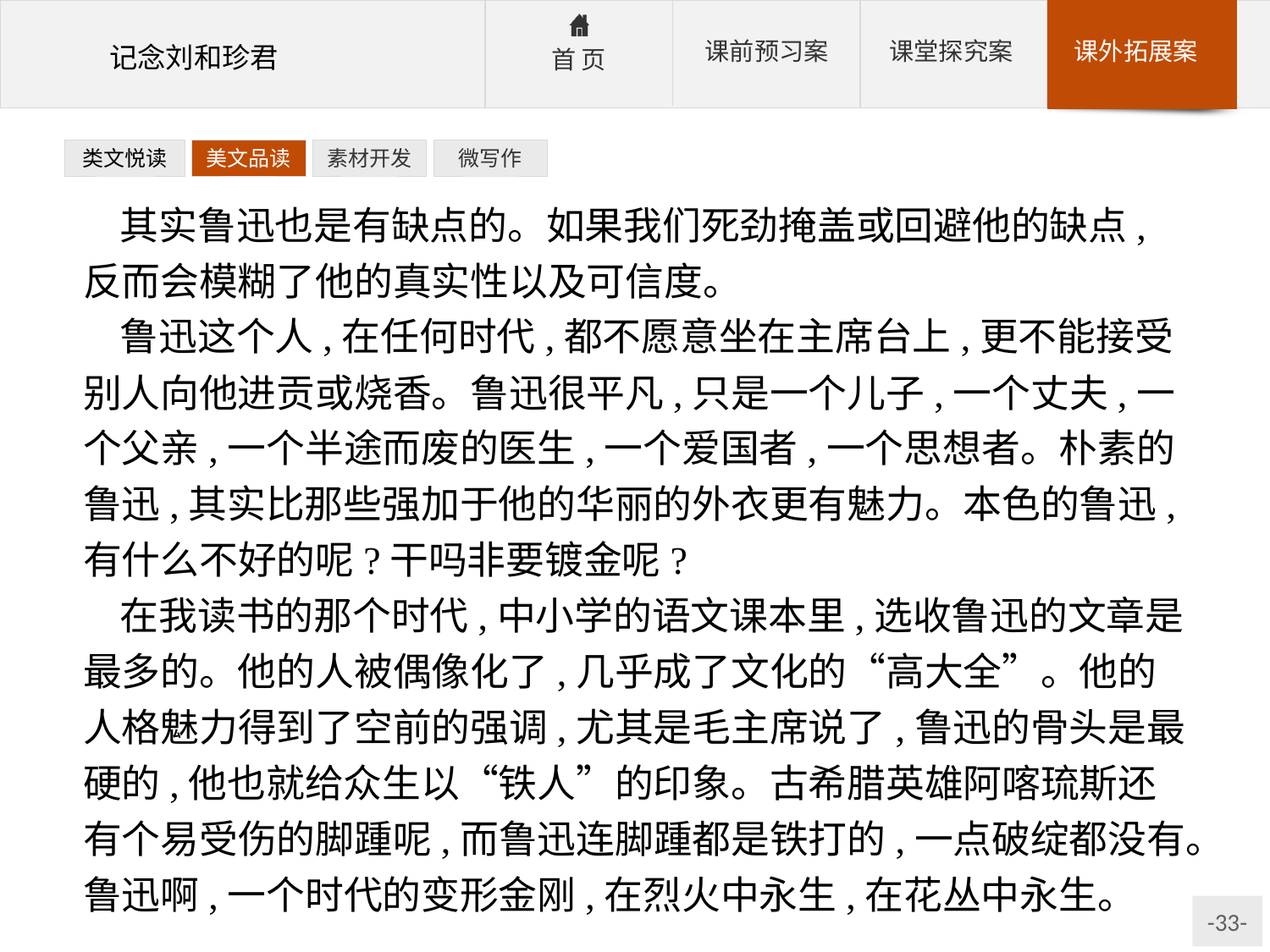

类文悦读
美文品读
素材开发
微写作
其实鲁迅也是有缺点的。如果我们死劲掩盖或回避他的缺点,反而会模糊了他的真实性以及可信度。
鲁迅这个人,在任何时代,都不愿意坐在主席台上,更不能接受别人向他进贡或烧香。鲁迅很平凡,只是一个儿子,一个丈夫,一个父亲,一个半途而废的医生,一个爱国者,一个思想者。朴素的鲁迅,其实比那些强加于他的华丽的外衣更有魅力。本色的鲁迅,有什么不好的呢?干吗非要镀金呢?
在我读书的那个时代,中小学的语文课本里,选收鲁迅的文章是最多的。他的人被偶像化了,几乎成了文化的“高大全”。他的人格魅力得到了空前的强调,尤其是毛主席说了,鲁迅的骨头是最硬的,他也就给众生以“铁人”的印象。古希腊英雄阿喀琉斯还有个易受伤的脚踵呢,而鲁迅连脚踵都是铁打的,一点破绽都没有。鲁迅啊,一个时代的变形金刚,在烈火中永生,在花丛中永生。